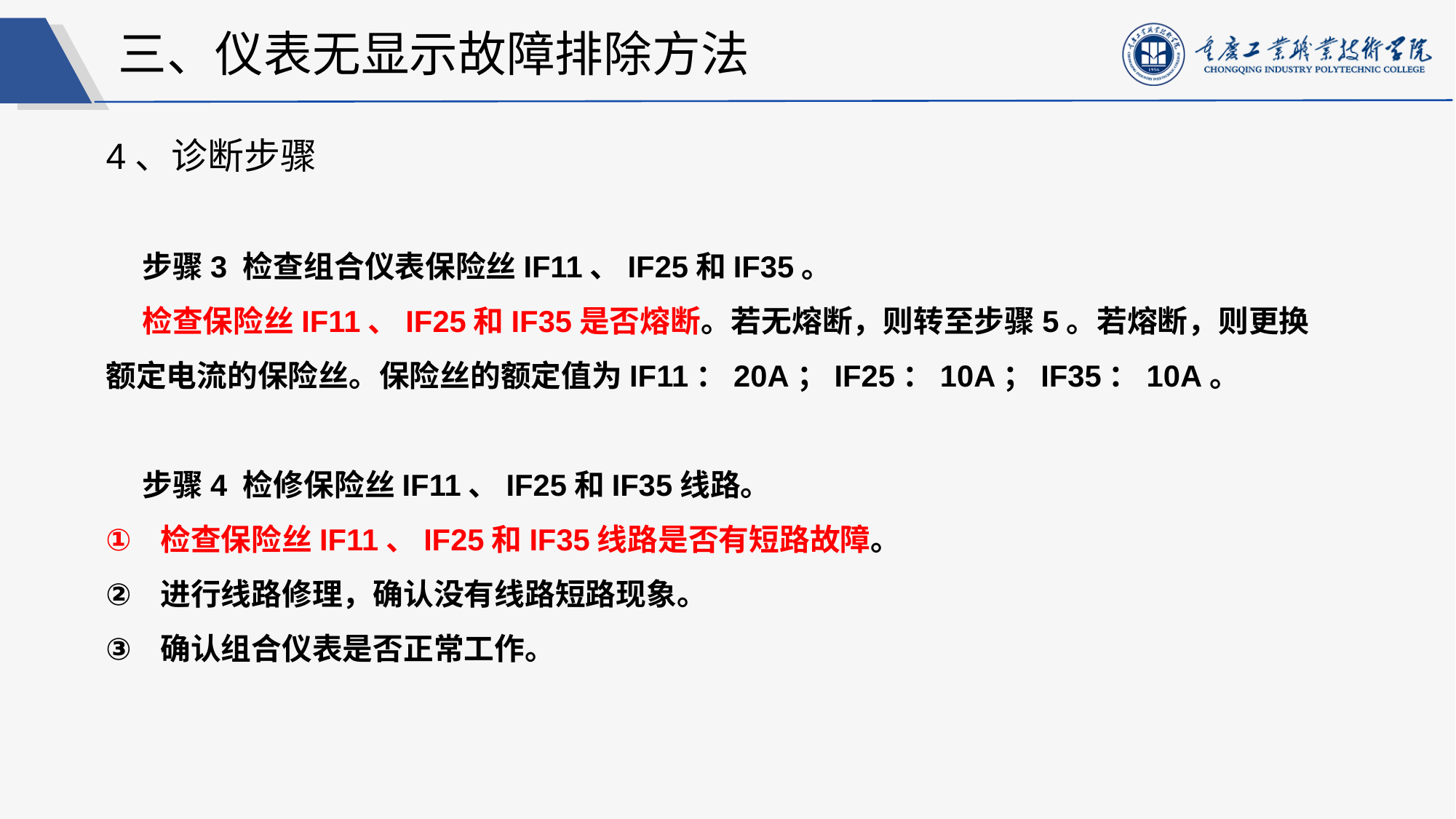

三、仪表无显示故障排除方法
4、诊断步骤
步骤3 检查组合仪表保险丝IF11、IF25和IF35。
检查保险丝IF11、IF25和IF35是否熔断。若无熔断，则转至步骤5。若熔断，则更换额定电流的保险丝。保险丝的额定值为IF11：20A；IF25：10A；IF35：10A。

步骤4 检修保险丝IF11、IF25和IF35线路。
检查保险丝IF11、IF25和IF35线路是否有短路故障。
进行线路修理，确认没有线路短路现象。
确认组合仪表是否正常工作。